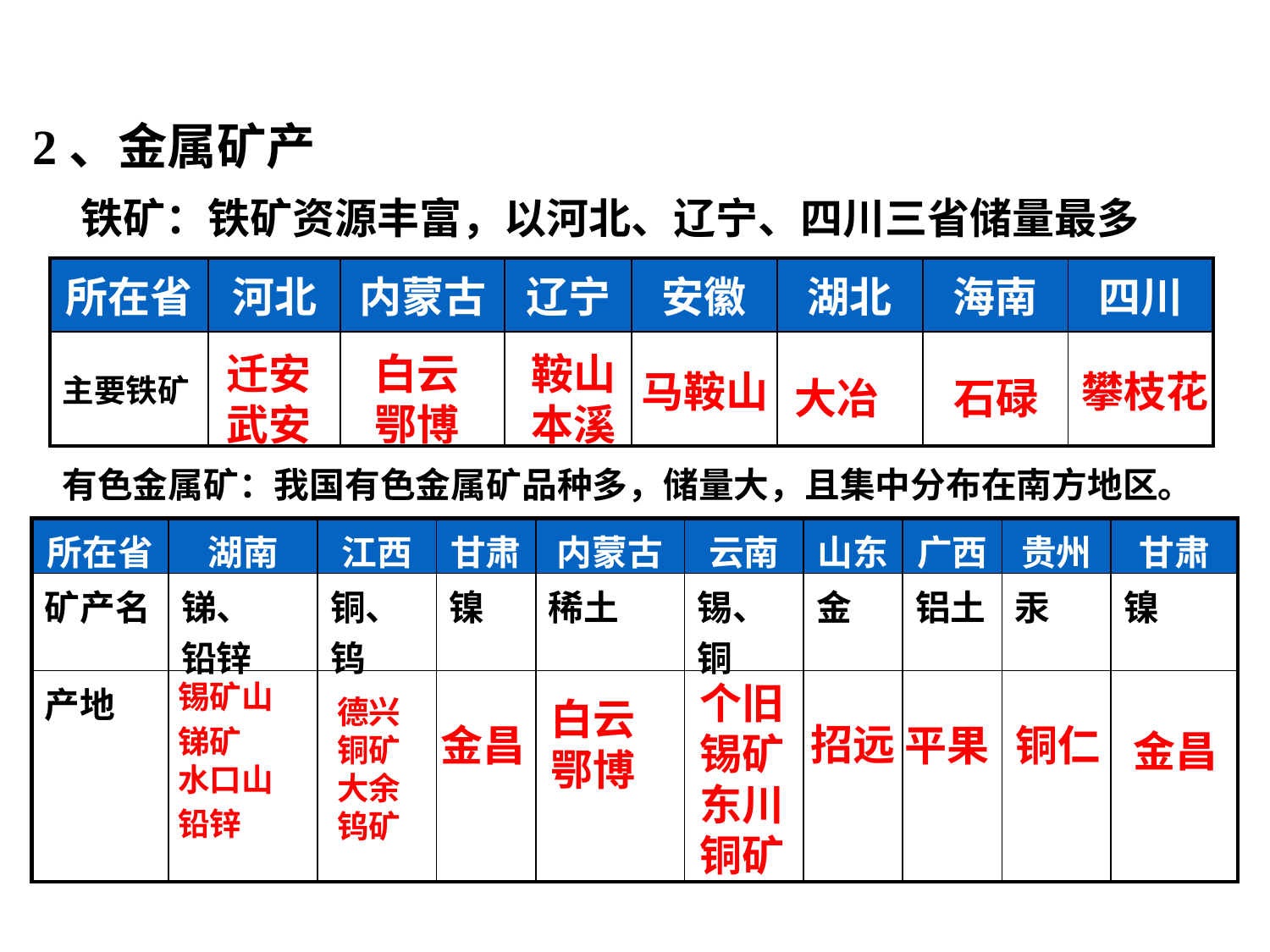

2、金属矿产
铁矿：铁矿资源丰富，以河北、辽宁、四川三省储量最多。
| 所在省 | 河北 | 内蒙古 | 辽宁 | 安徽 | 湖北 | 海南 | 四川 |
| --- | --- | --- | --- | --- | --- | --- | --- |
| 主要铁矿 |  |  |  |  |  |  |  |
迁安
武安
白云鄂博
鞍山
本溪
马鞍山
攀枝花
大冶
石碌
有色金属矿：我国有色金属矿品种多，储量大，且集中分布在南方地区。
| 所在省 | 湖南 | 江西 | 甘肃 | 内蒙古 | 云南 | 山东 | 广西 | 贵州 | 甘肃 |
| --- | --- | --- | --- | --- | --- | --- | --- | --- | --- |
| 矿产名 | 锑、 铅锌 | 铜、钨 | 镍 | 稀土 | 锡、铜 | 金 | 铝土 | 汞 | 镍 |
| 产地 |  |  |  |  |  |  |  |  |  |
锡矿山
锑矿
水口山
铅锌
个旧
锡矿
东川
铜矿
德兴
铜矿
大余
钨矿
白云鄂博
招远
金昌
平果
铜仁
金昌